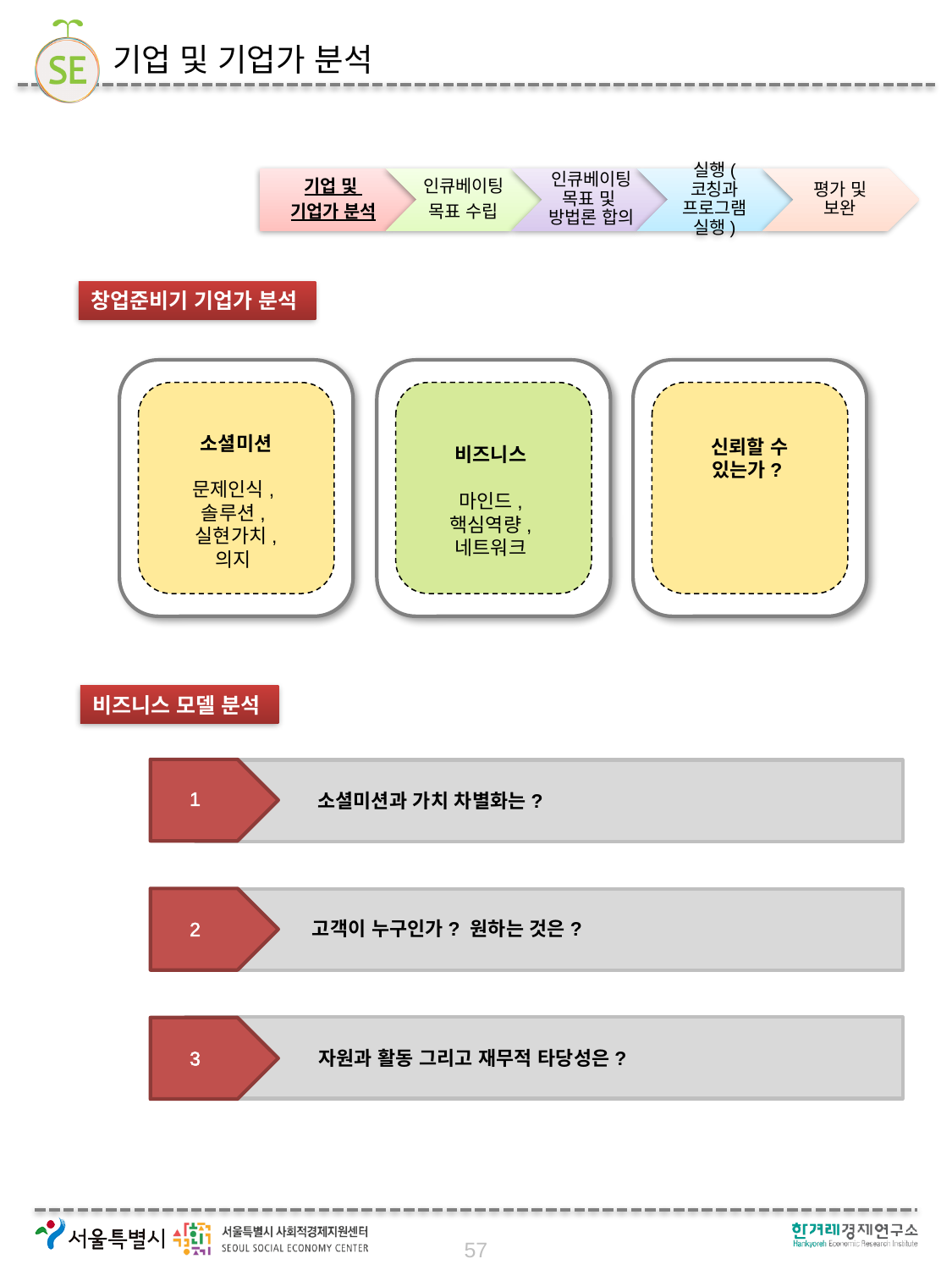

# 기업 및 기업가 분석
기업 및
기업가 분석
인큐베이팅
목표 수립
인큐베이팅
목표 및
방법론 합의
실행(코칭과
프로그램
실행)
평가 및
보완
창업준비기 기업가 분석

소셜미션

문제인식,
솔루션,
실현가치, 의지
비즈니스

마인드,
핵심역량,
네트워크
신뢰할 수 있는가?
비즈니스 모델 분석

소셜미션과 가치 차별화는?
1

고객이 누구인가? 원하는 것은?
2

자원과 활동 그리고 재무적 타당성은?
3
57